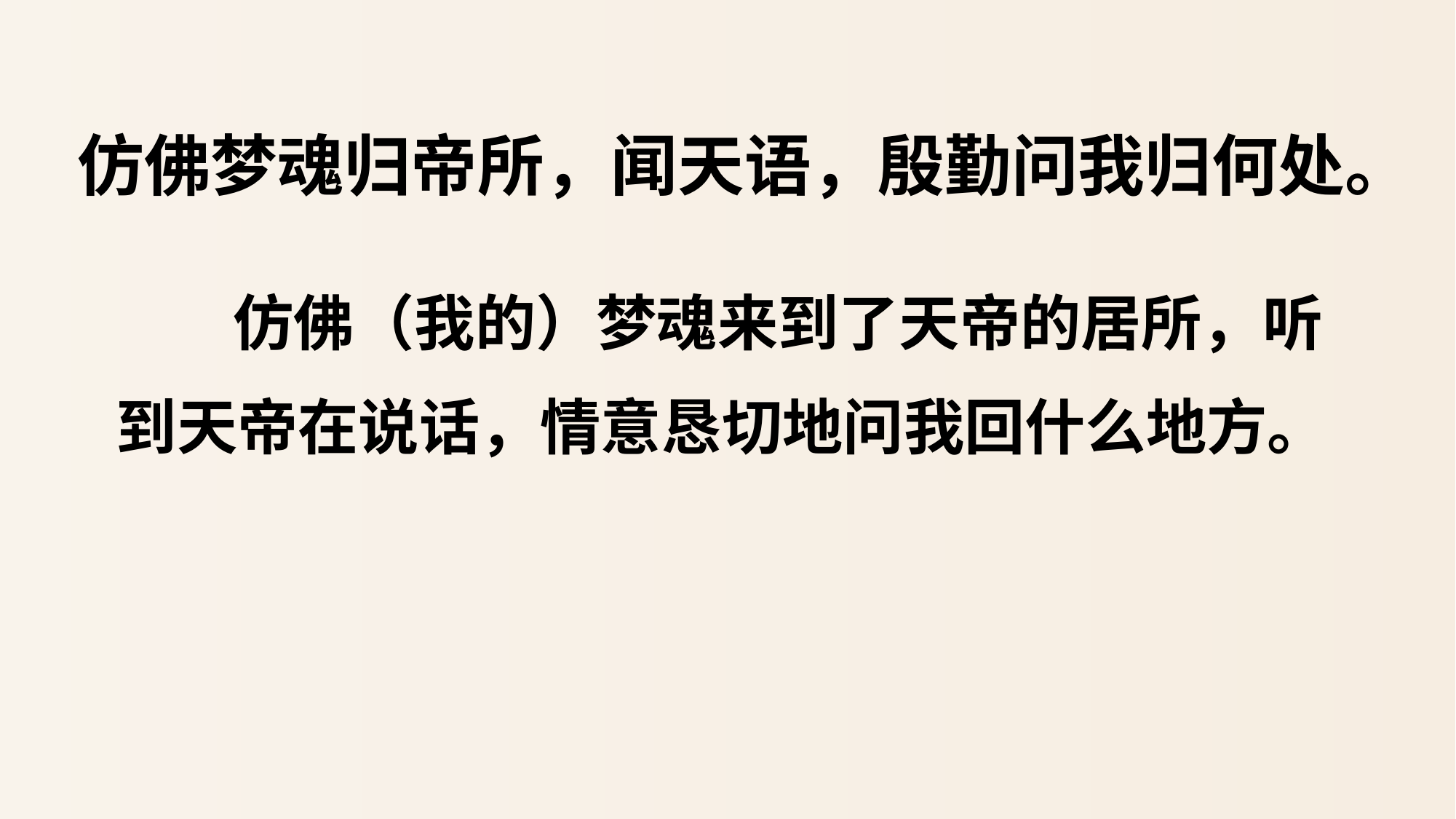

仿佛梦魂归帝所，闻天语，殷勤问我归何处。
      仿佛（我的）梦魂来到了天帝的居所，听到天帝在说话，情意恳切地问我回什么地方。